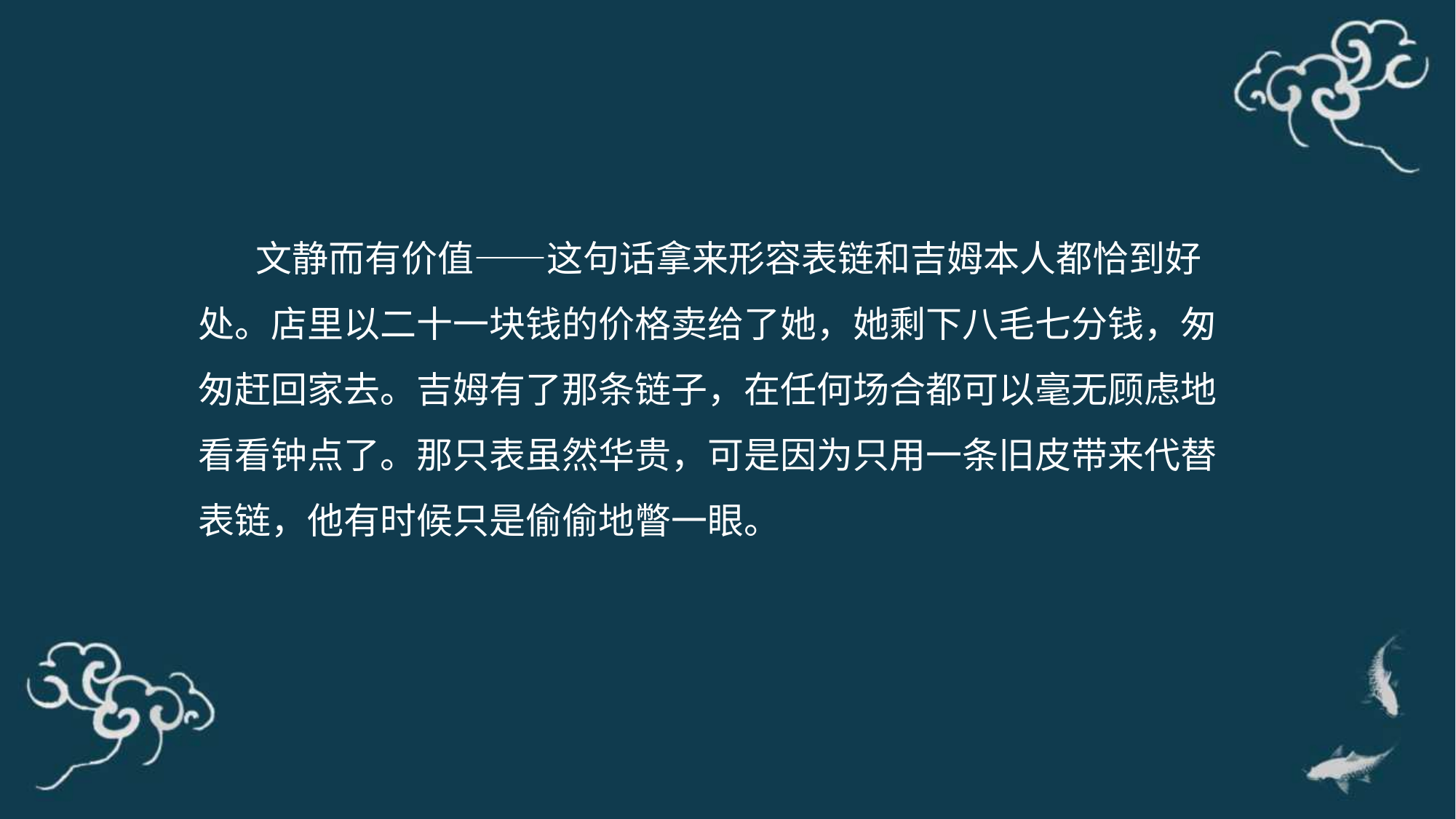

文静而有价值——这句话拿来形容表链和吉姆本人都恰到好处。店里以二十一块钱的价格卖给了她，她剩下八毛七分钱，匆匆赶回家去。吉姆有了那条链子，在任何场合都可以毫无顾虑地看看钟点了。那只表虽然华贵，可是因为只用一条旧皮带来代替表链，他有时候只是偷偷地瞥一眼。